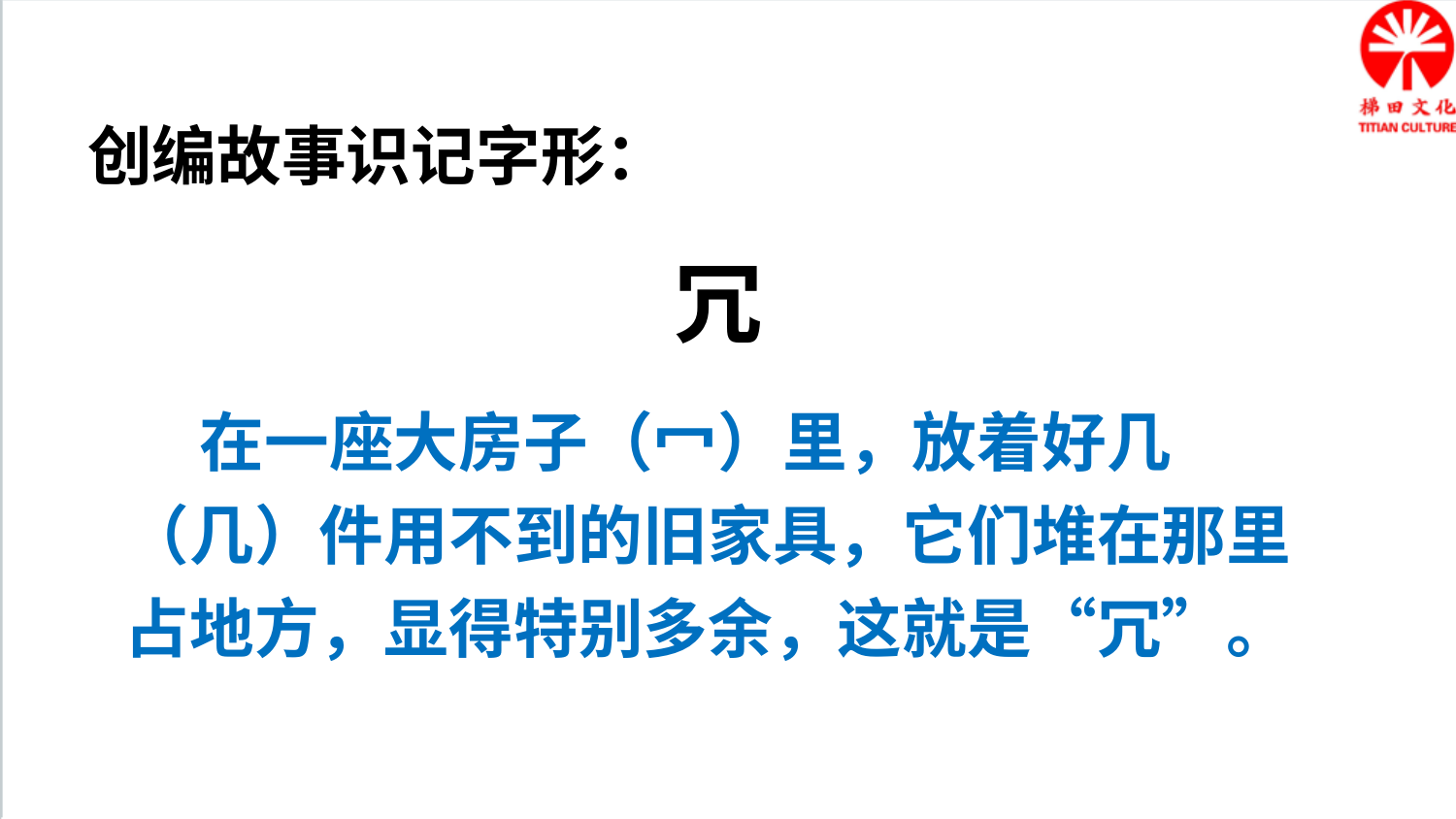

创编故事识记字形：
冗
    在一座大房子（冖）里，放着好几（几）件用不到的旧家具，它们堆在那里占地方，显得特别多余，这就是“冗”。